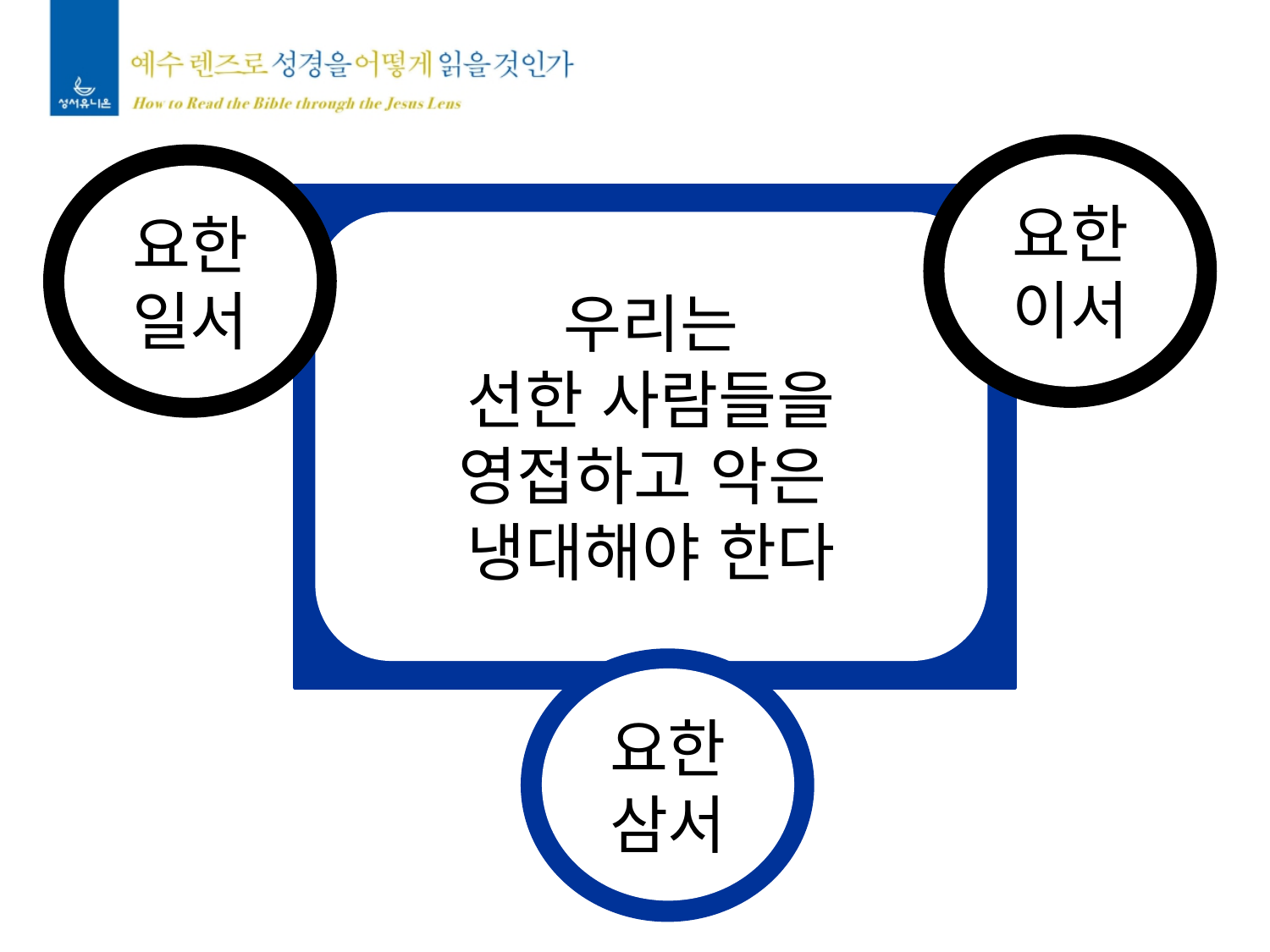

요한
이서
요한
일서

우리는
선한 사람들을 영접하고 악은
냉대해야 한다

요한
삼서